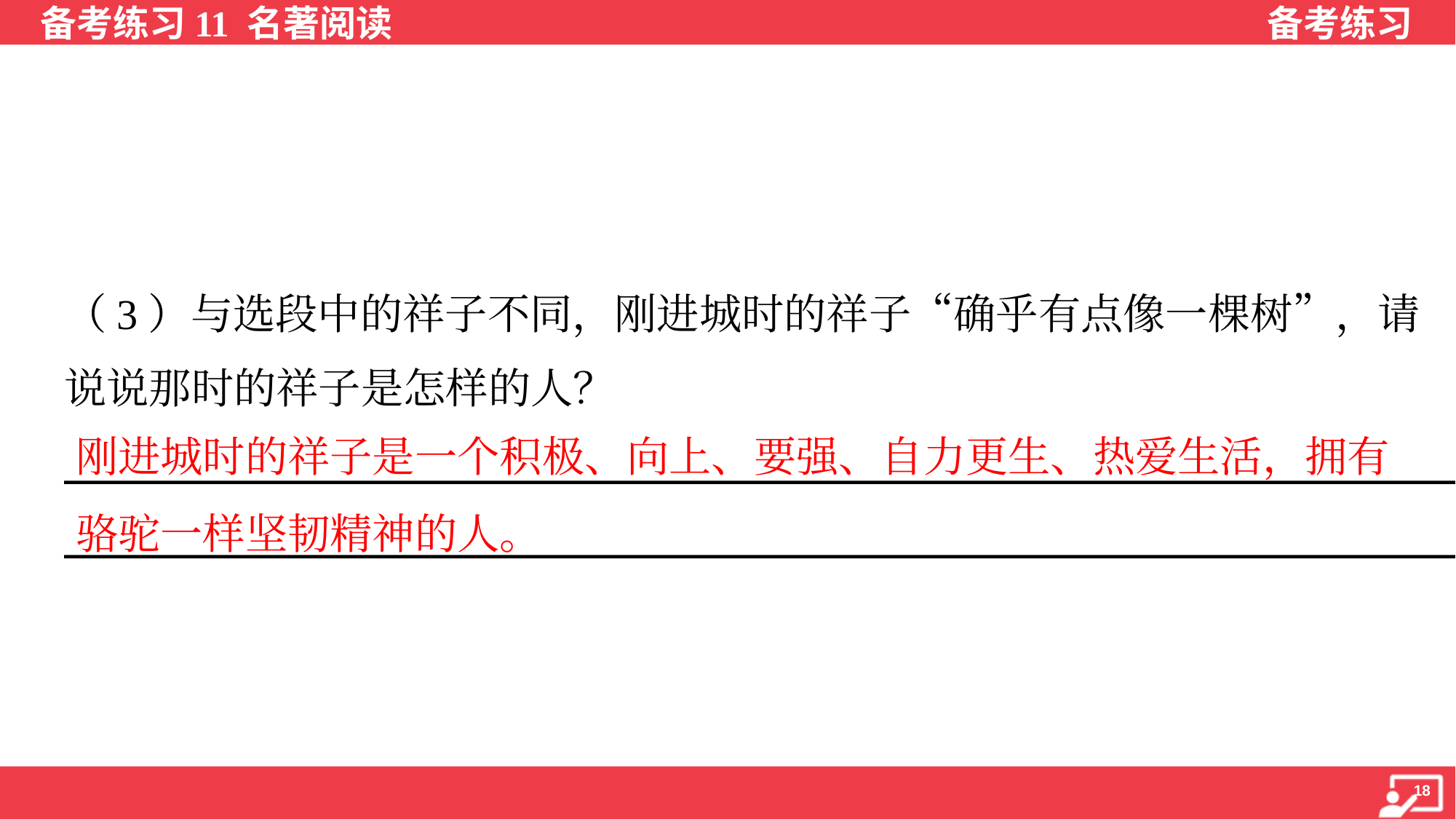

（3）与选段中的祥子不同，刚进城时的祥子“确乎有点像一棵树”，请
说说那时的祥子是怎样的人？
_______________________________________________________________
_______________________________________________________________
刚进城时的祥子是一个积极、向上、要强、自力更生、热爱生活，拥有
骆驼一样坚韧精神的人。